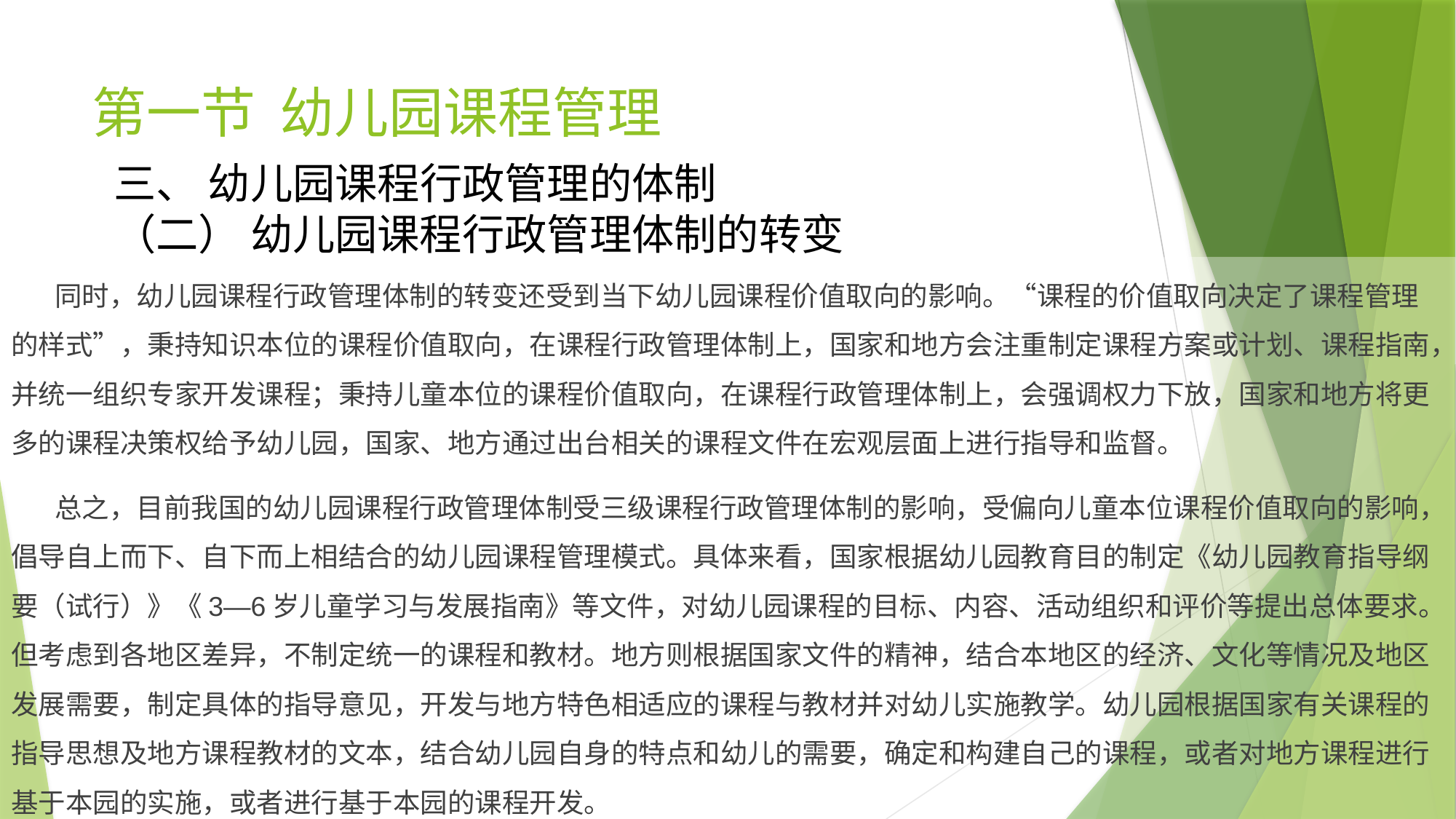

# 第一节  幼儿园课程管理
三、 幼儿园课程行政管理的体制
（二） 幼儿园课程行政管理体制的转变
      同时，幼儿园课程行政管理体制的转变还受到当下幼儿园课程价值取向的影响。“课程的价值取向决定了课程管理的样式”，秉持知识本位的课程价值取向，在课程行政管理体制上，国家和地方会注重制定课程方案或计划、课程指南，并统一组织专家开发课程；秉持儿童本位的课程价值取向，在课程行政管理体制上，会强调权力下放，国家和地方将更多的课程决策权给予幼儿园，国家、地方通过出台相关的课程文件在宏观层面上进行指导和监督。
      总之，目前我国的幼儿园课程行政管理体制受三级课程行政管理体制的影响，受偏向儿童本位课程价值取向的影响，倡导自上而下、自下而上相结合的幼儿园课程管理模式。具体来看，国家根据幼儿园教育目的制定《幼儿园教育指导纲要（试行）》《3—6岁儿童学习与发展指南》等文件，对幼儿园课程的目标、内容、活动组织和评价等提出总体要求。但考虑到各地区差异，不制定统一的课程和教材。地方则根据国家文件的精神，结合本地区的经济、文化等情况及地区发展需要，制定具体的指导意见，开发与地方特色相适应的课程与教材并对幼儿实施教学。幼儿园根据国家有关课程的指导思想及地方课程教材的文本，结合幼儿园自身的特点和幼儿的需要，确定和构建自己的课程，或者对地方课程进行基于本园的实施，或者进行基于本园的课程开发。